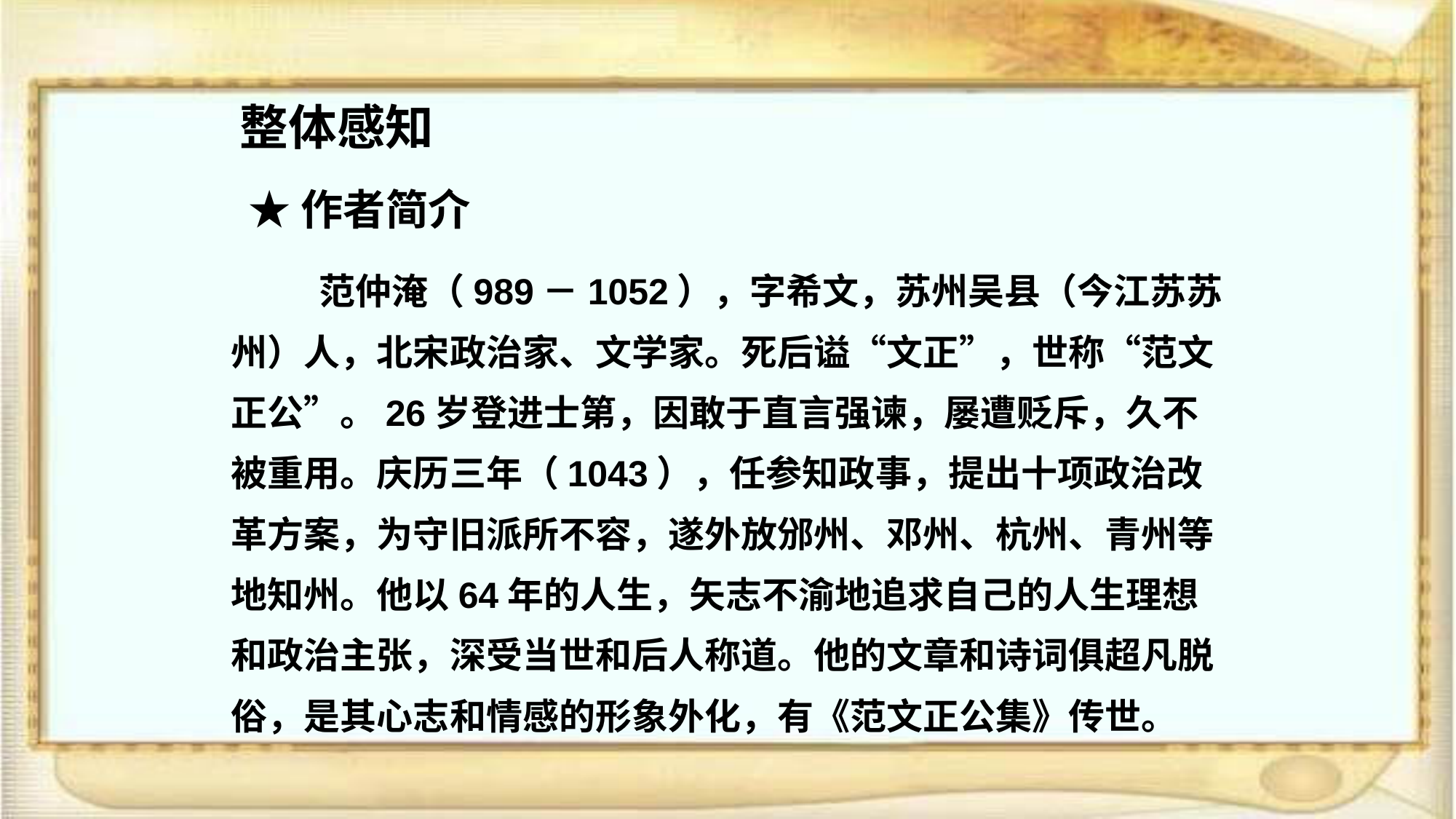

整体感知
https://www.ypppt.com/
★作者简介
   范仲淹（989－1052），字希文，苏州吴县（今江苏苏州）人，北宋政治家、文学家。死后谥“文正”，世称“范文正公”。26岁登进士第，因敢于直言强谏，屡遭贬斥，久不被重用。庆历三年（1043），任参知政事，提出十项政治改革方案，为守旧派所不容，遂外放邠州、邓州、杭州、青州等地知州。他以64年的人生，矢志不渝地追求自己的人生理想和政治主张，深受当世和后人称道。他的文章和诗词俱超凡脱俗，是其心志和情感的形象外化，有《范文正公集》传世。